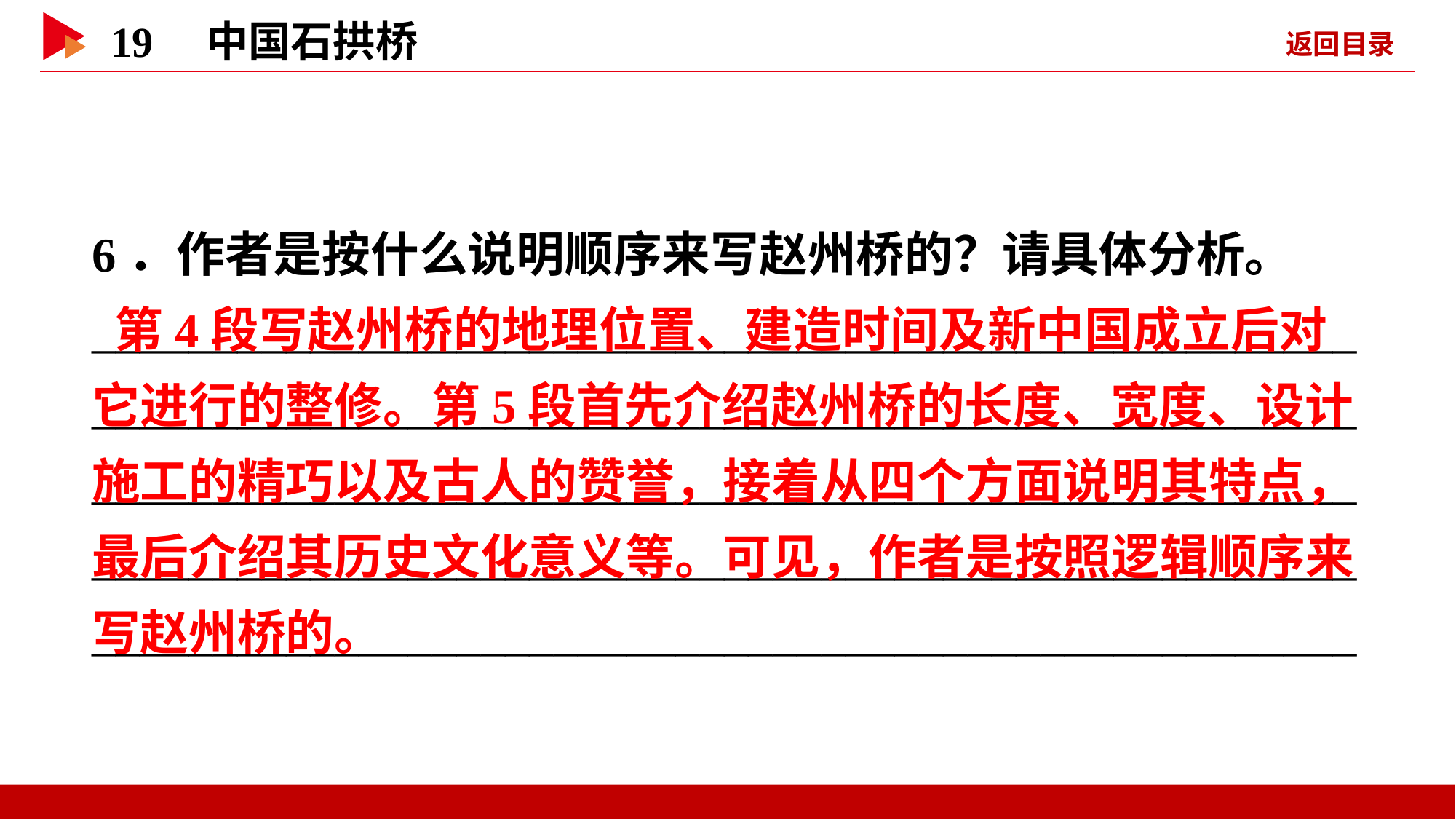

6．作者是按什么说明顺序来写赵州桥的？请具体分析。
____________________________________________________________________________________________________________________________________________________________________________________________________________________________________________________________________
 第4段写赵州桥的地理位置、建造时间及新中国成立后对它进行的整修。第5段首先介绍赵州桥的长度、宽度、设计施工的精巧以及古人的赞誉，接着从四个方面说明其特点，最后介绍其历史文化意义等。可见，作者是按照逻辑顺序来写赵州桥的。